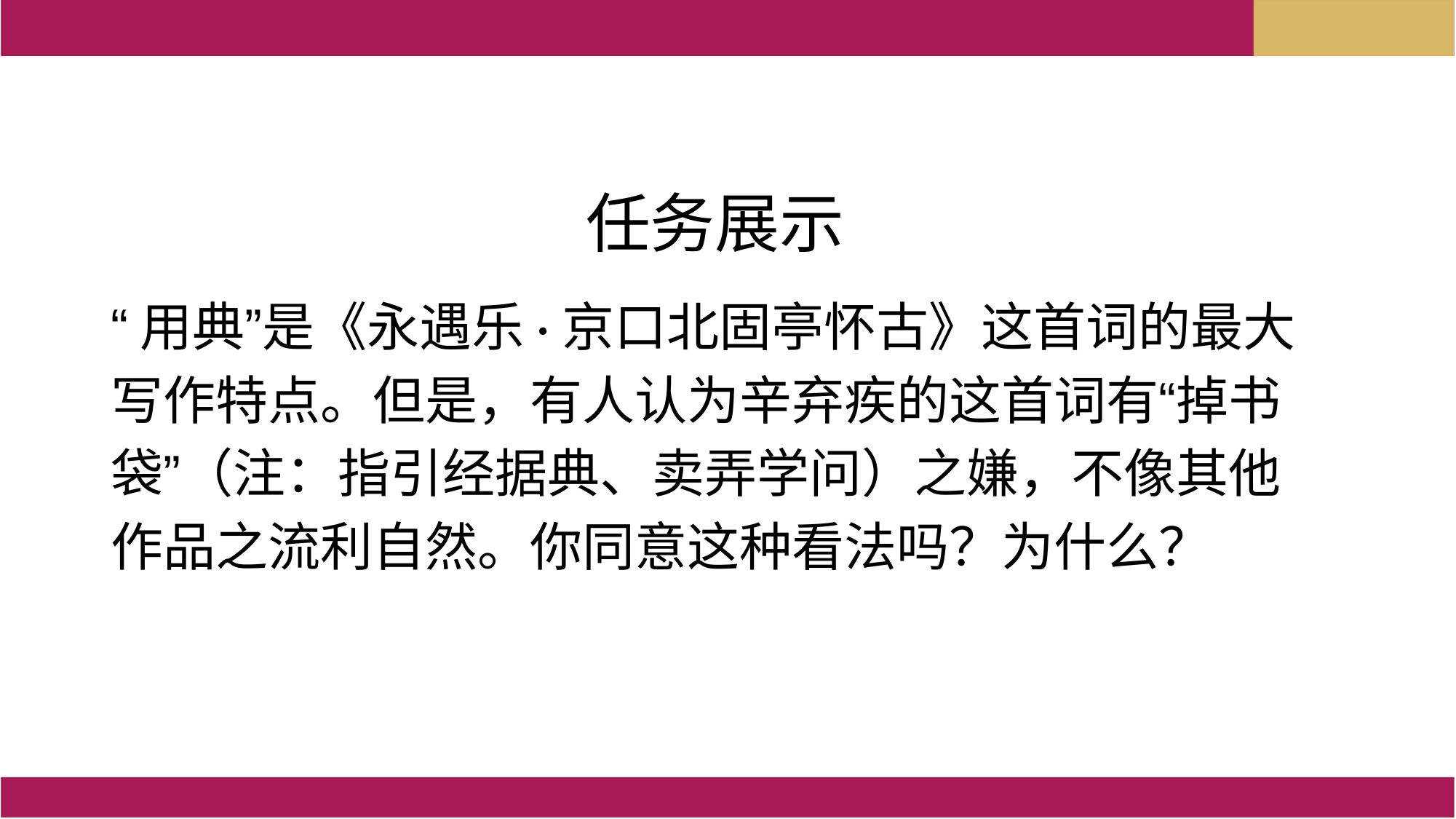

任务展示
“用典”是《永遇乐·京口北固亭怀古》这首词的最大写作特点。但是，有人认为辛弃疾的这首词有“掉书袋”（注：指引经据典、卖弄学问）之嫌，不像其他作品之流利自然。你同意这种看法吗？为什么？